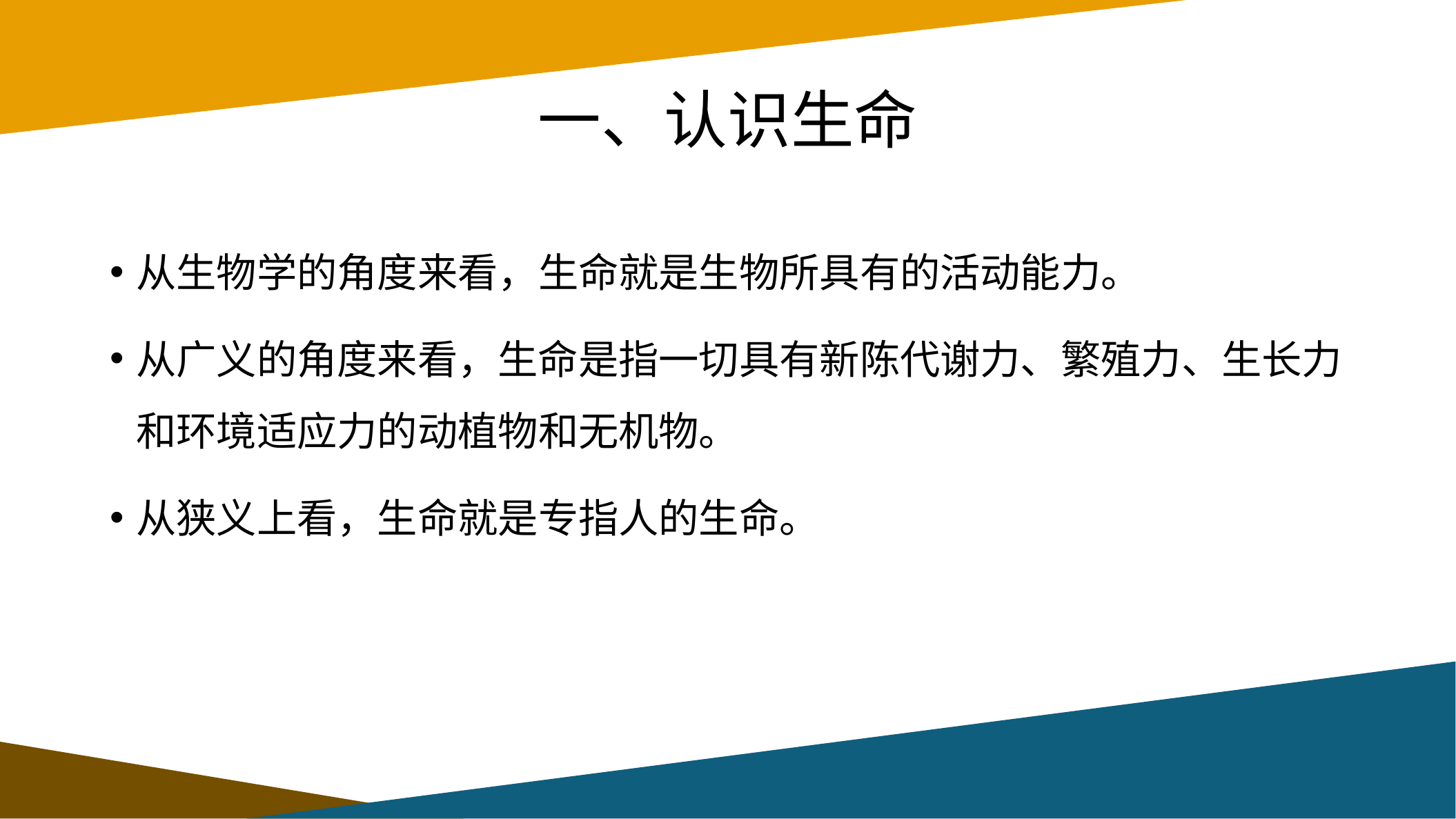

# 一、认识生命
从生物学的角度来看，生命就是生物所具有的活动能力。
从广义的角度来看，生命是指一切具有新陈代谢力、繁殖力、生长力和环境适应力的动植物和无机物。
从狭义上看，生命就是专指人的生命。